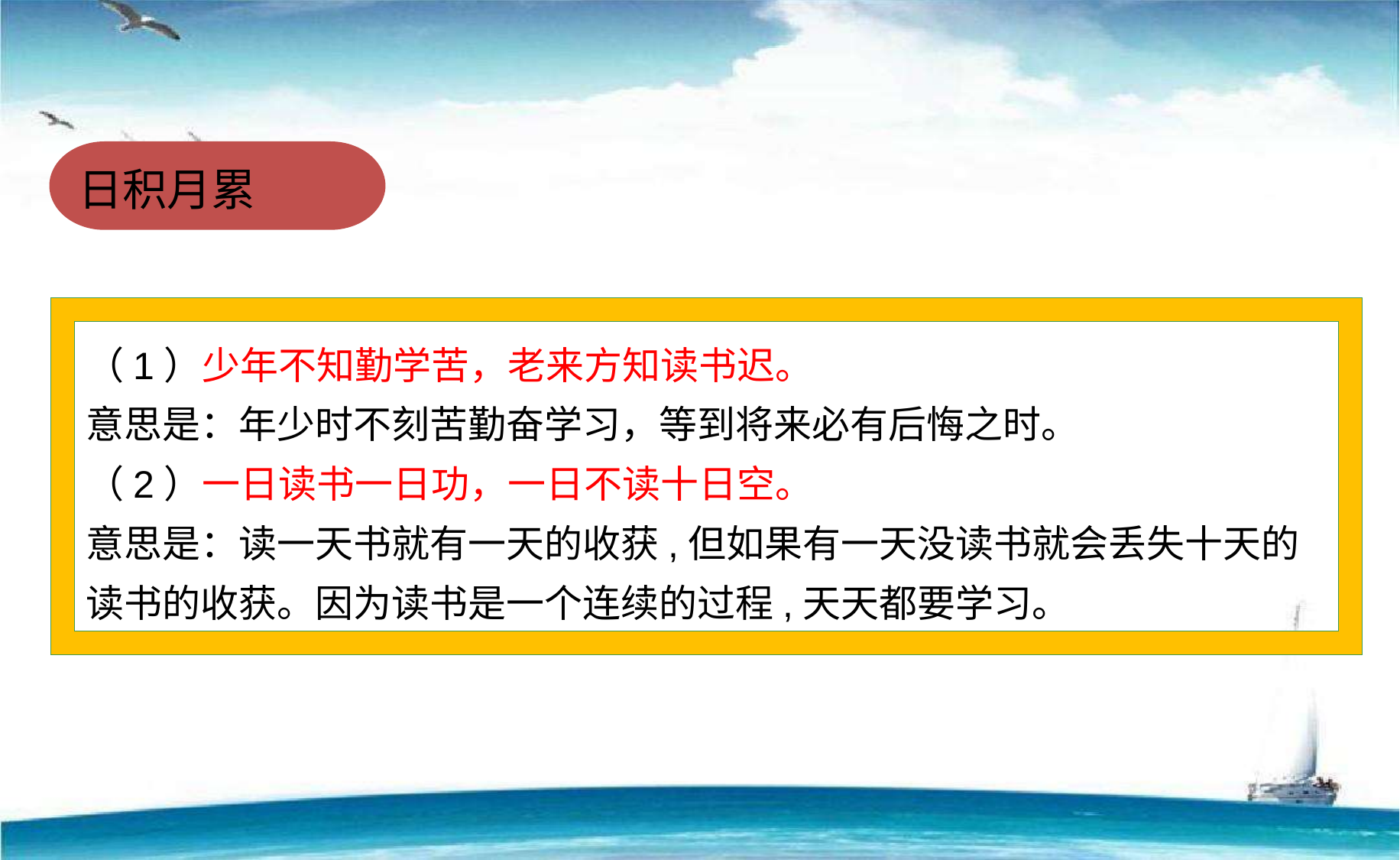

日积月累
（1）少年不知勤学苦，老来方知读书迟。
意思是：年少时不刻苦勤奋学习，等到将来必有后悔之时。
（2）一日读书一日功，一日不读十日空。
意思是：读一天书就有一天的收获,但如果有一天没读书就会丢失十天的读书的收获。因为读书是一个连续的过程,天天都要学习。